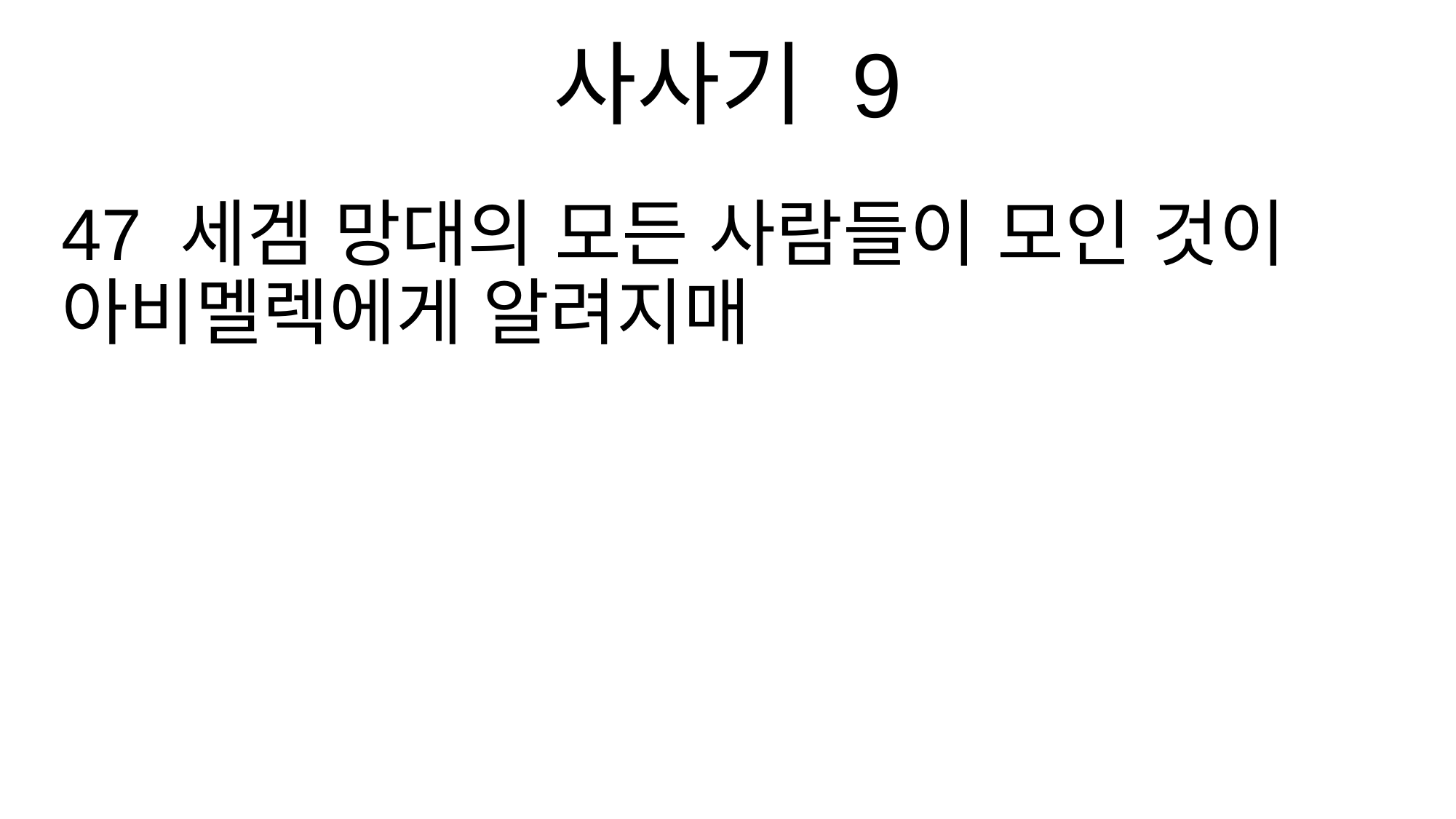

사사기 9
47 세겜 망대의 모든 사람들이 모인 것이 아비멜렉에게 알려지매